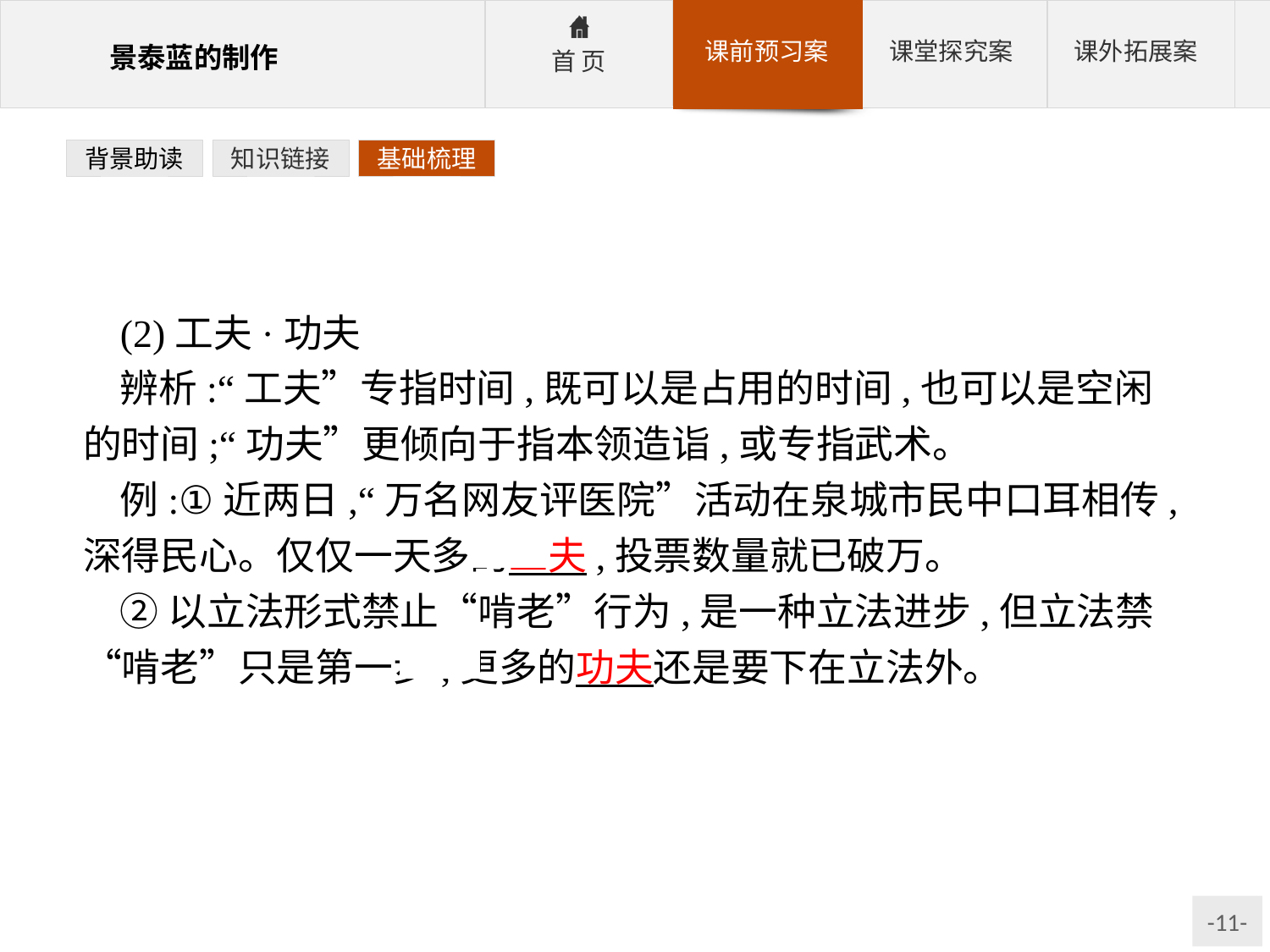

背景助读
知识链接
基础梳理
(2)工夫·功夫
辨析:“工夫”专指时间,既可以是占用的时间,也可以是空闲的时间;“功夫”更倾向于指本领造诣,或专指武术。
例:①近两日,“万名网友评医院”活动在泉城市民中口耳相传,深得民心。仅仅一天多的工夫,投票数量就已破万。
②以立法形式禁止“啃老”行为,是一种立法进步,但立法禁“啃老”只是第一步,更多的功夫还是要下在立法外。